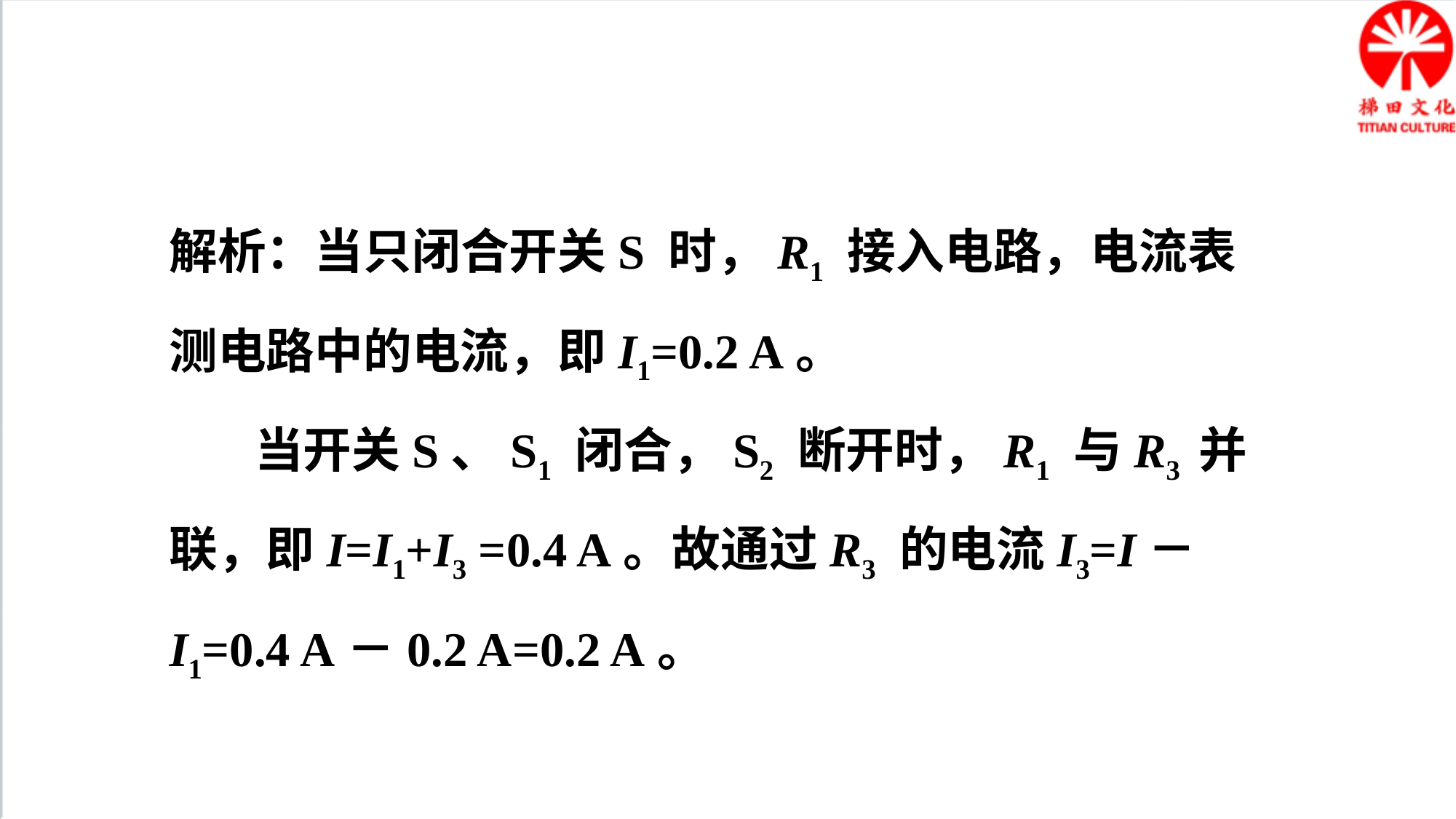

解析：当只闭合开关S 时，R1 接入电路，电流表测电路中的电流，即I1=0.2 A。
当开关S、S1 闭合，S2 断开时，R1 与R3 并联，即I=I1+I3 =0.4 A。故通过R3 的电流I3=I－I1=0.4 A－0.2 A=0.2 A。